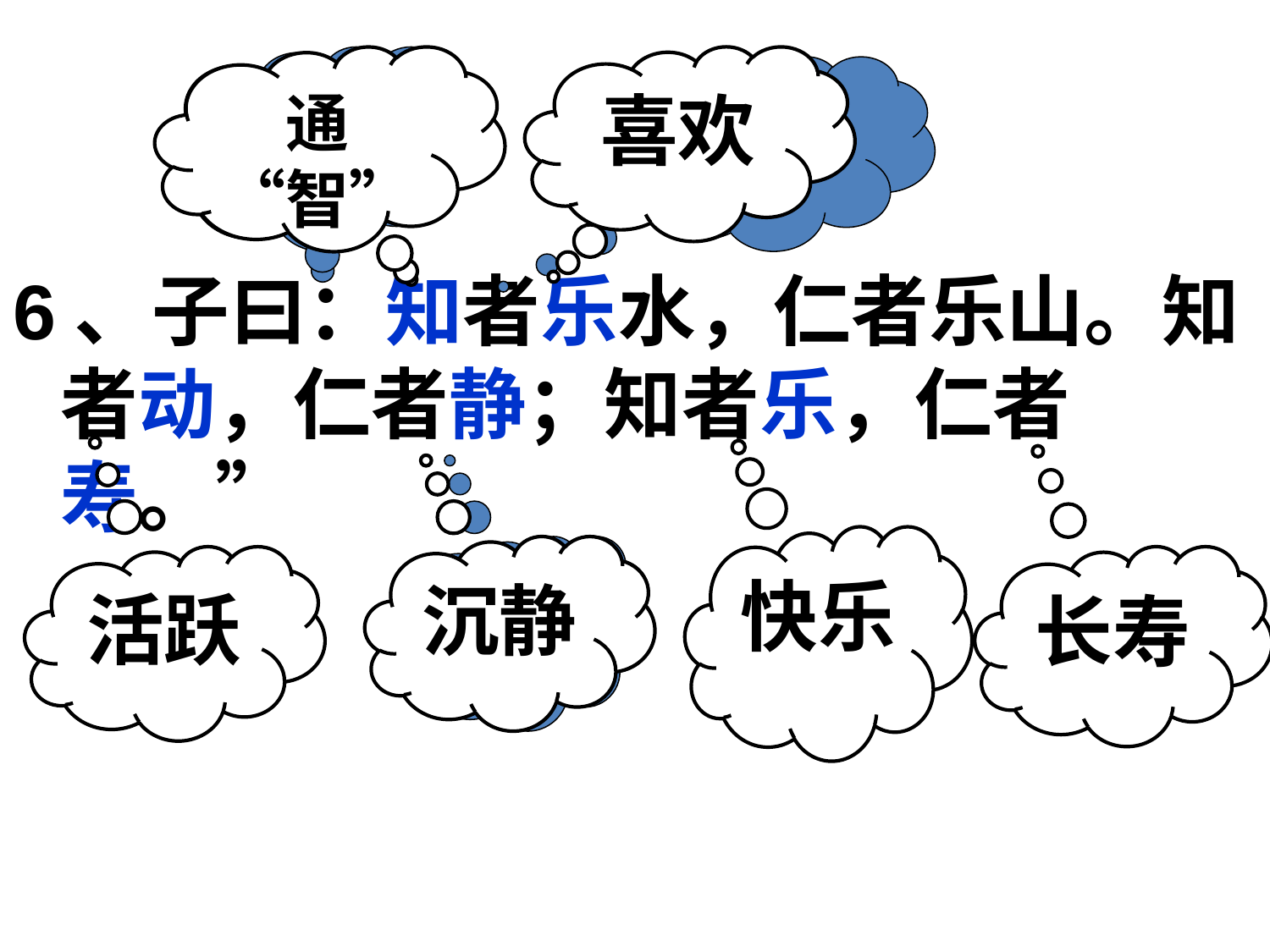

通“智”
通“智”
喜欢
喜欢
6、子曰：知者乐水，仁者乐山。知者动，仁者静；知者乐，仁者寿。”
快乐
沉静
沉静
活跃
长寿